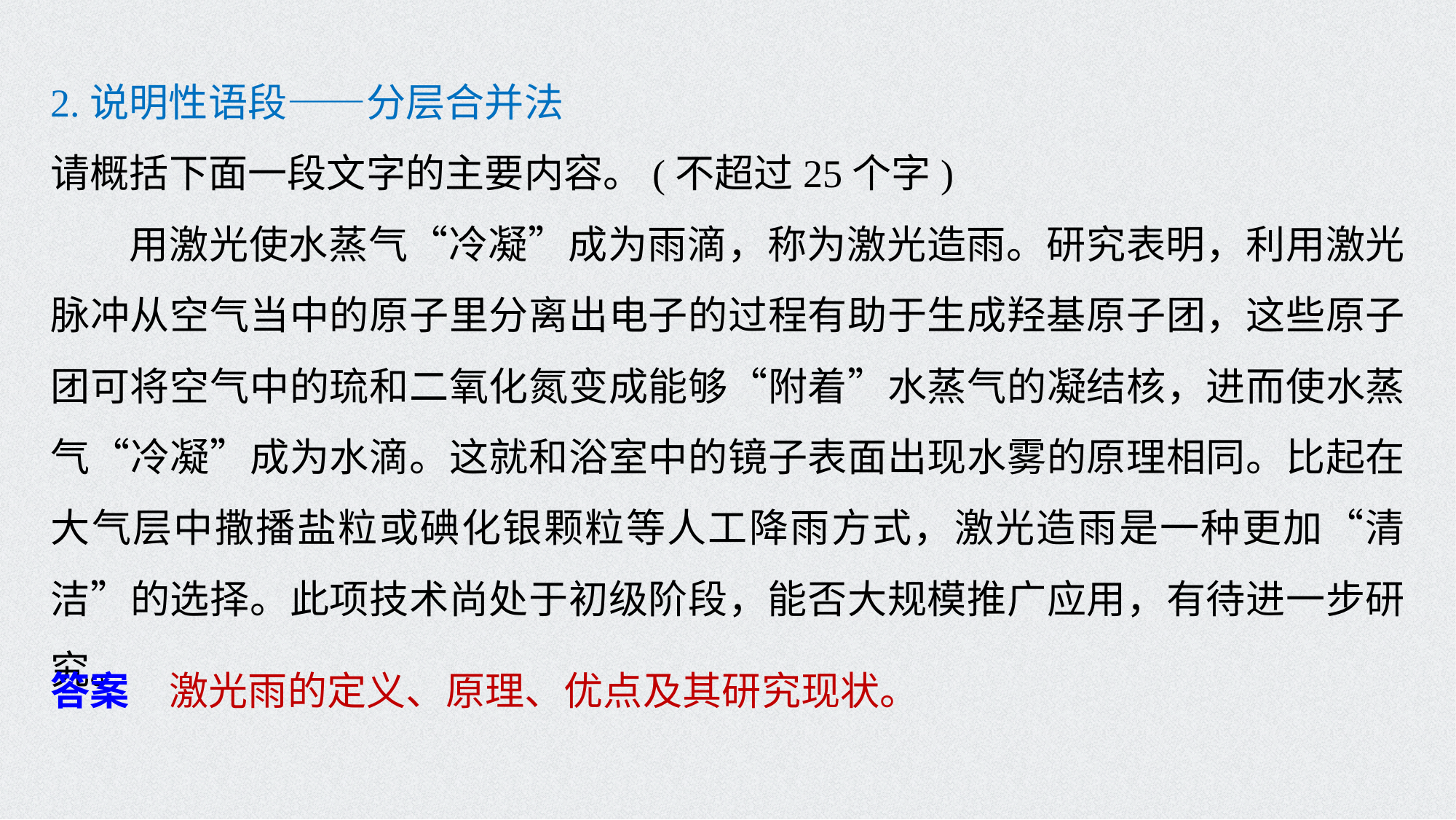

2.说明性语段——分层合并法
请概括下面一段文字的主要内容。(不超过25个字)
用激光使水蒸气“冷凝”成为雨滴，称为激光造雨。研究表明，利用激光脉冲从空气当中的原子里分离出电子的过程有助于生成羟基原子团，这些原子团可将空气中的琉和二氧化氮变成能够“附着”水蒸气的凝结核，进而使水蒸气“冷凝”成为水滴。这就和浴室中的镜子表面出现水雾的原理相同。比起在大气层中撒播盐粒或碘化银颗粒等人工降雨方式，激光造雨是一种更加“清洁”的选择。此项技术尚处于初级阶段，能否大规模推广应用，有待进一步研究。
答案　激光雨的定义、原理、优点及其研究现状。